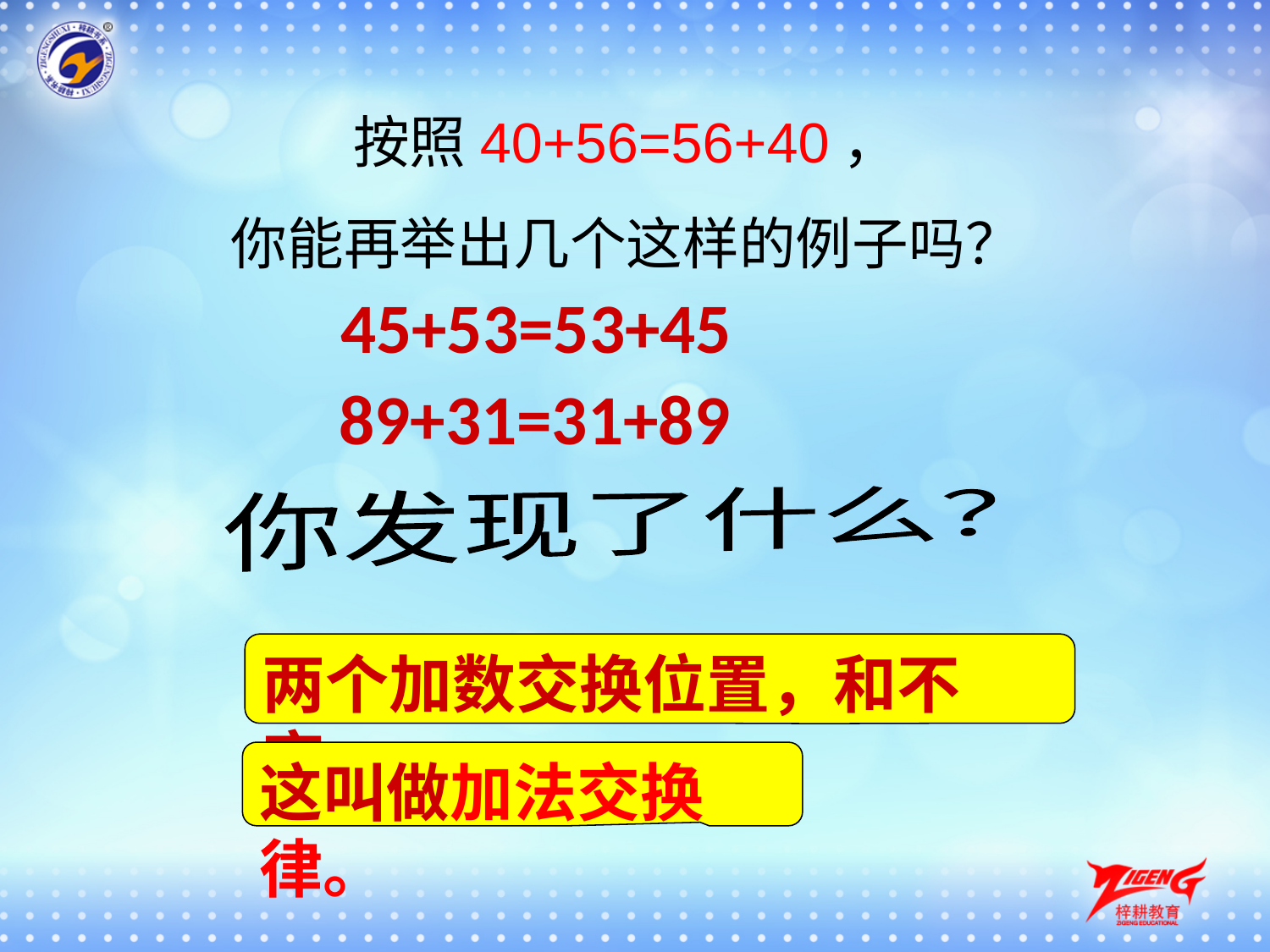

# 按照40+56=56+40， 你能再举出几个这样的例子吗？
45+53=53+45
89+31=31+89
你发现了什么？
两个加数交换位置，和不变。
这叫做加法交换律。